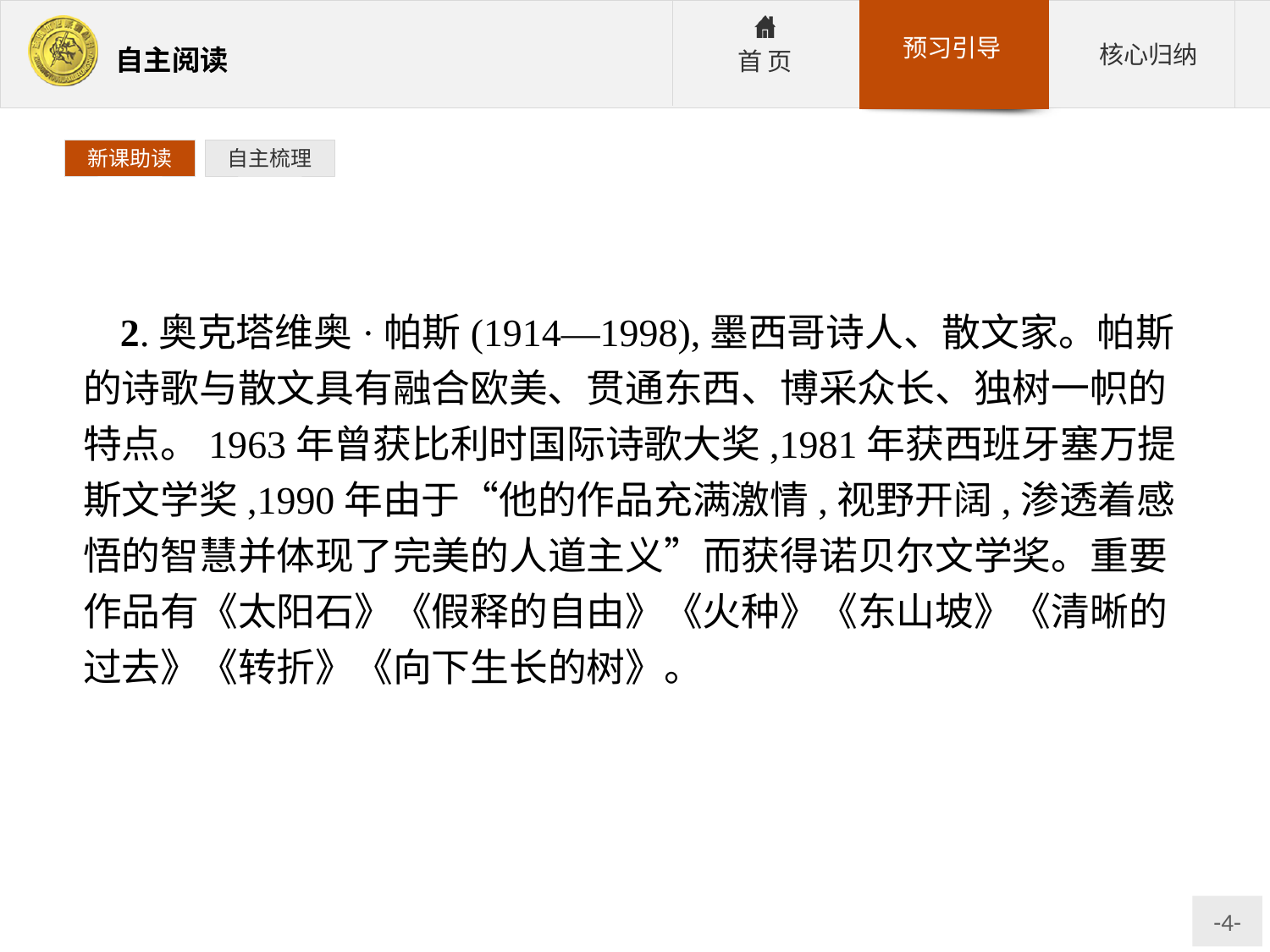

新课助读
自主梳理
2.奥克塔维奥·帕斯(1914—1998),墨西哥诗人、散文家。帕斯的诗歌与散文具有融合欧美、贯通东西、博采众长、独树一帜的特点。1963年曾获比利时国际诗歌大奖,1981年获西班牙塞万提斯文学奖,1990年由于“他的作品充满激情,视野开阔,渗透着感悟的智慧并体现了完美的人道主义”而获得诺贝尔文学奖。重要作品有《太阳石》《假释的自由》《火种》《东山坡》《清晰的过去》《转折》《向下生长的树》。